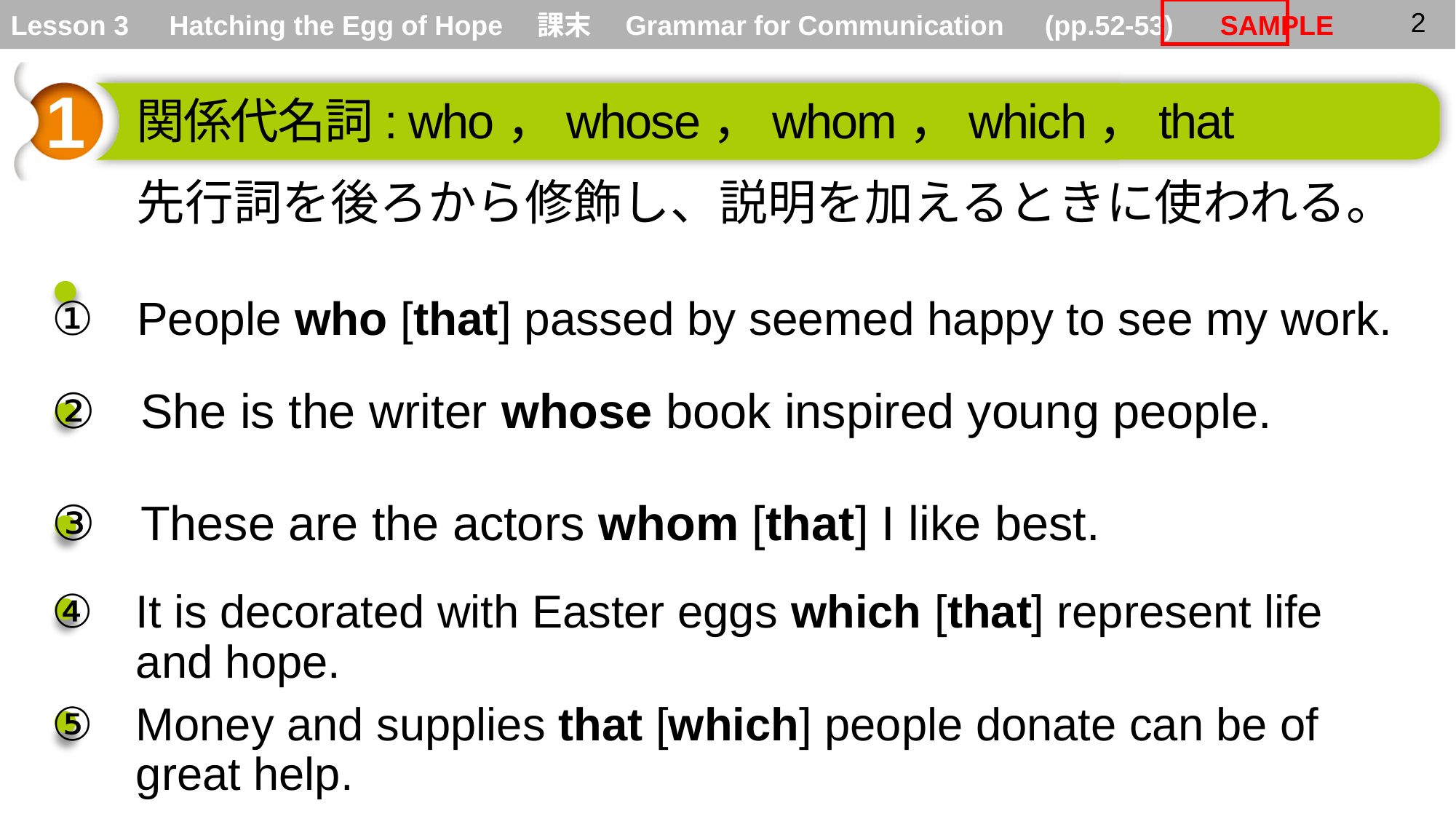

1
関係代名詞: who，whose，whom，which，that
先行詞を後ろから修飾し、説明を加えるときに使われる。
●
People who [that] passed by seemed happy to see my work.
●
She is the writer whose book inspired young people.
●
These are the actors whom [that] I like best.
●
It is decorated with Easter eggs which [that] represent life and hope.
●
Money and supplies that [which] people donate can be of great help.